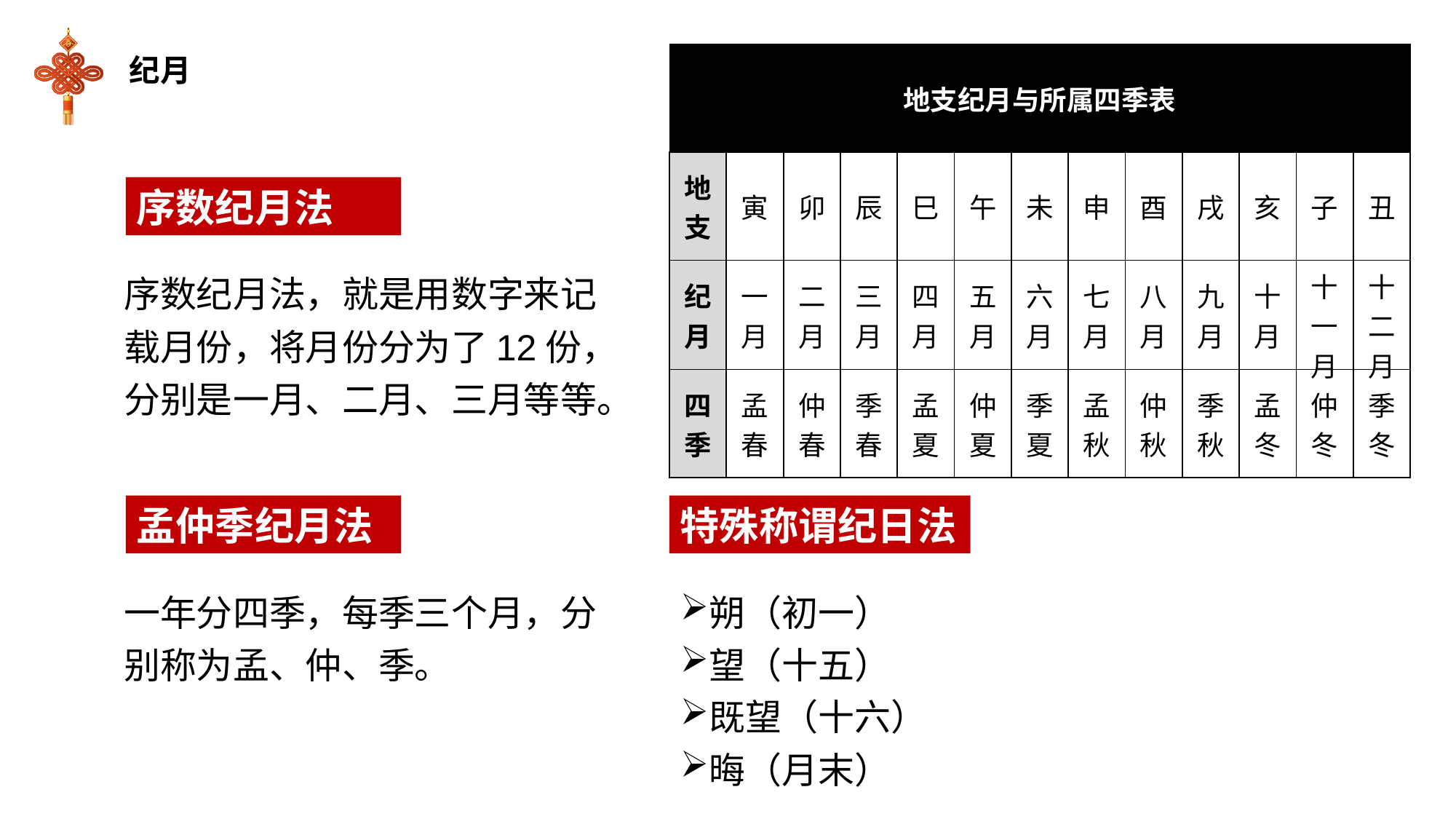

纪月
| 地支纪月与所属四季表 |  |  |  |  |  |  |  |  |  |  |  |  |
| --- | --- | --- | --- | --- | --- | --- | --- | --- | --- | --- | --- | --- |
| 地支 | 寅 | 卯 | 辰 | 巳 | 午 | 未 | 申 | 酉 | 戌 | 亥 | 子 | 丑 |
| 纪月 | 一月 | 二月 | 三月 | 四月 | 五月 | 六月 | 七月 | 八月 | 九月 | 十月 | 十一月 | 十二月 |
| 四季 | 孟春 | 仲春 | 季春 | 孟夏 | 仲夏 | 季夏 | 孟秋 | 仲秋 | 季秋 | 孟冬 | 仲冬 | 季冬 |
序数纪月法
序数纪月法，就是用数字来记载月份，将月份分为了12份，分别是一月、二月、三月等等。
孟仲季纪月法
特殊称谓纪日法
一年分四季，每季三个月，分别称为孟、仲、季。
朔（初一）
望（十五）
既望（十六）
晦（月末）